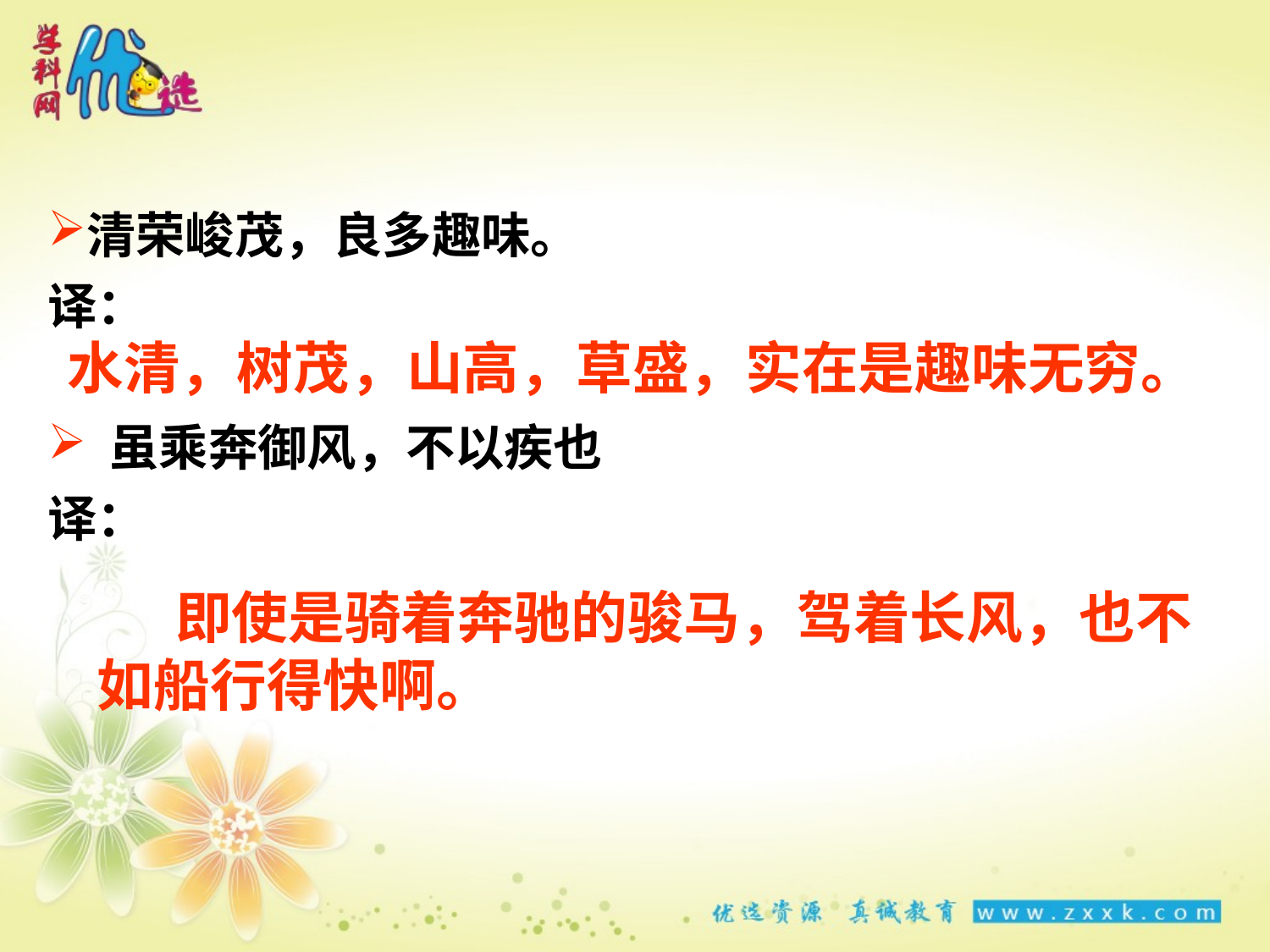

清荣峻茂，良多趣味。
译：

 虽乘奔御风，不以疾也
译：
水清，树茂，山高，草盛，实在是趣味无穷。
     即使是骑着奔驰的骏马，驾着长风，也不如船行得快啊。